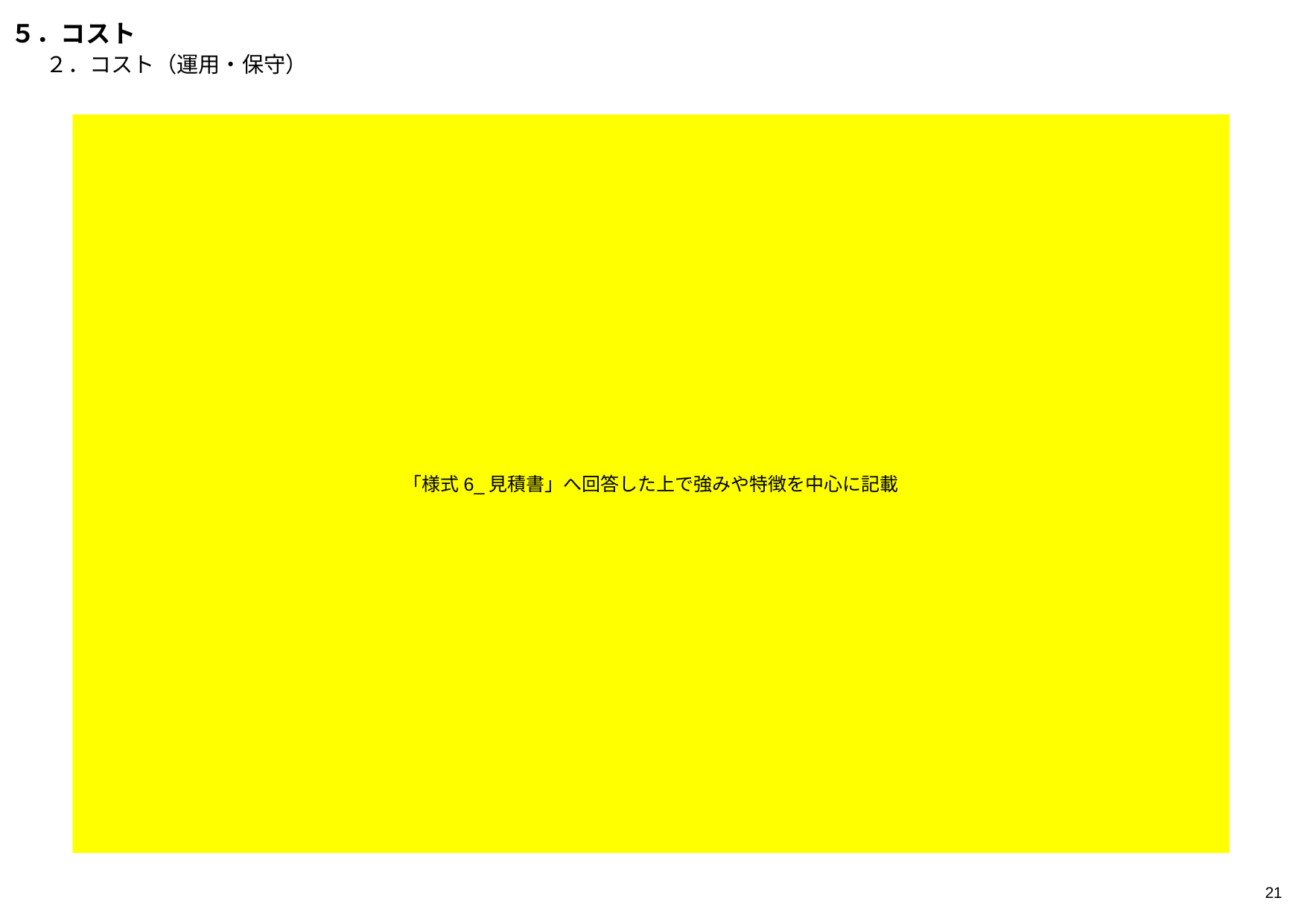

# ５．コスト
２．コスト（運用・保守）
「様式6_見積書」へ回答した上で強みや特徴を中心に記載